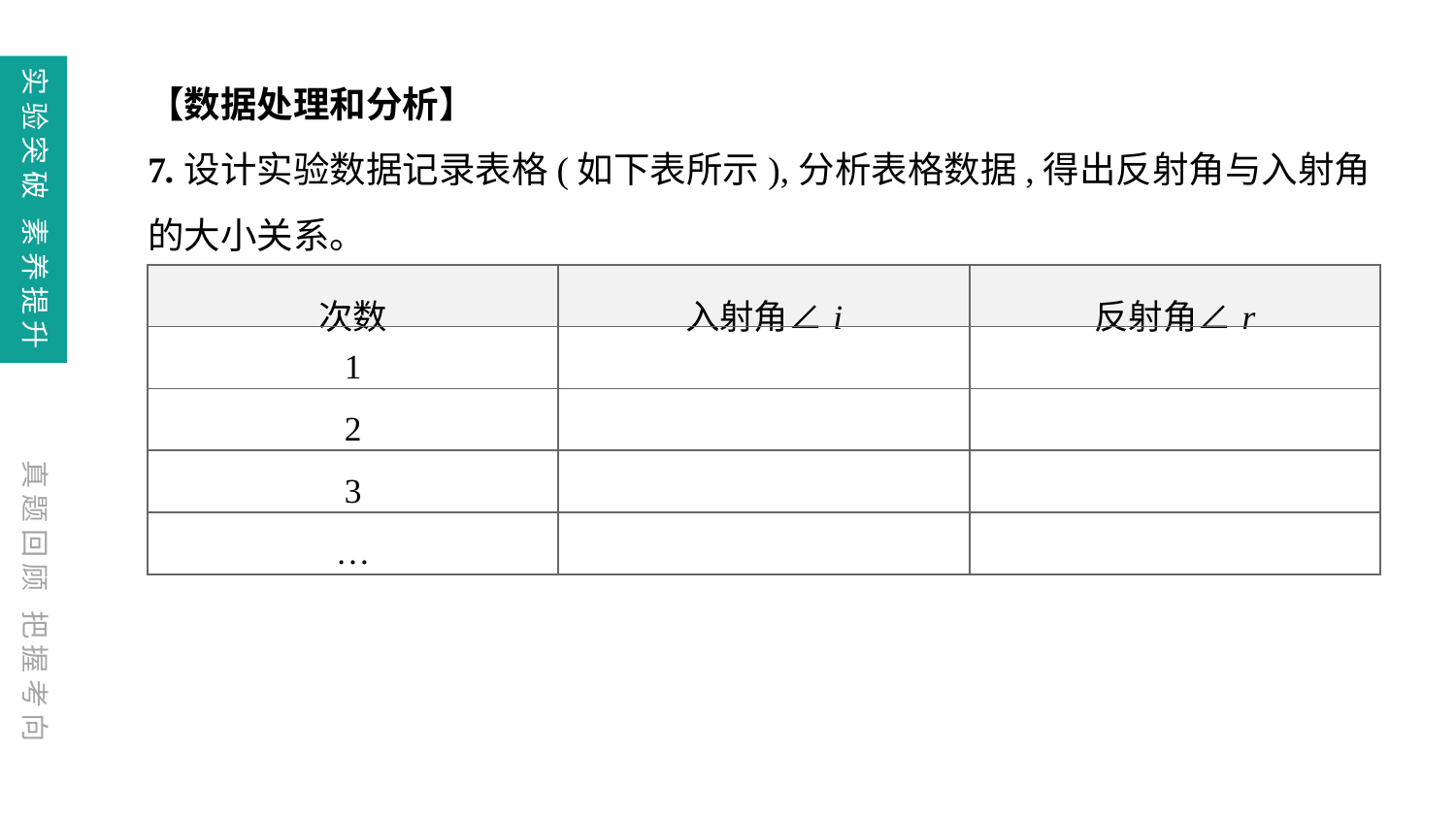

【数据处理和分析】
7.设计实验数据记录表格(如下表所示),分析表格数据,得出反射角与入射角的大小关系。
| 次数 | 入射角∠i | 反射角∠r |
| --- | --- | --- |
| 1 |  |  |
| 2 |  |  |
| 3 |  |  |
| … |  |  |